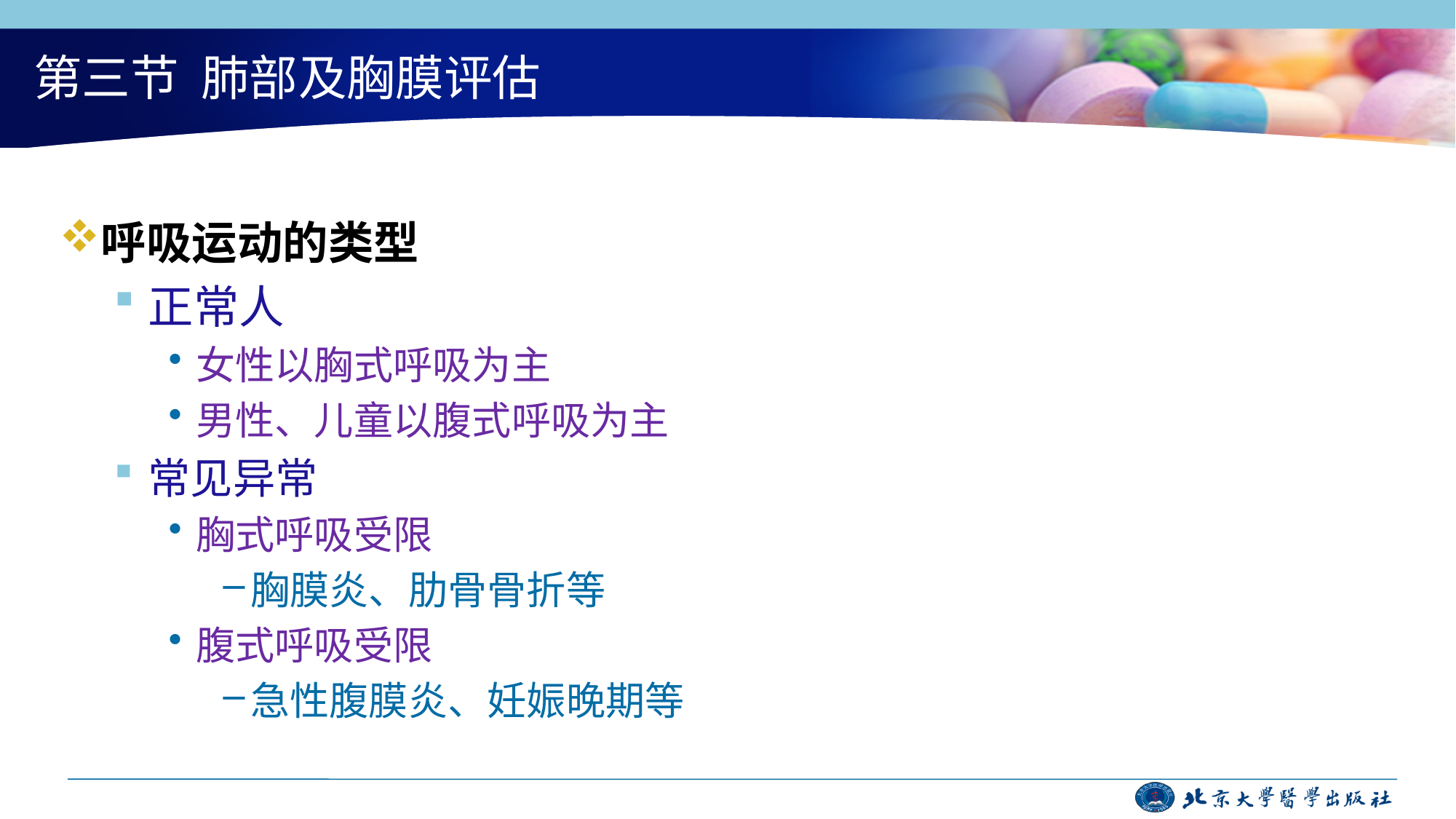

# 第三节  肺部及胸膜评估

呼吸运动的类型
正常人
女性以胸式呼吸为主
男性、儿童以腹式呼吸为主
常见异常
胸式呼吸受限
胸膜炎、肋骨骨折等
腹式呼吸受限
急性腹膜炎、妊娠晚期等